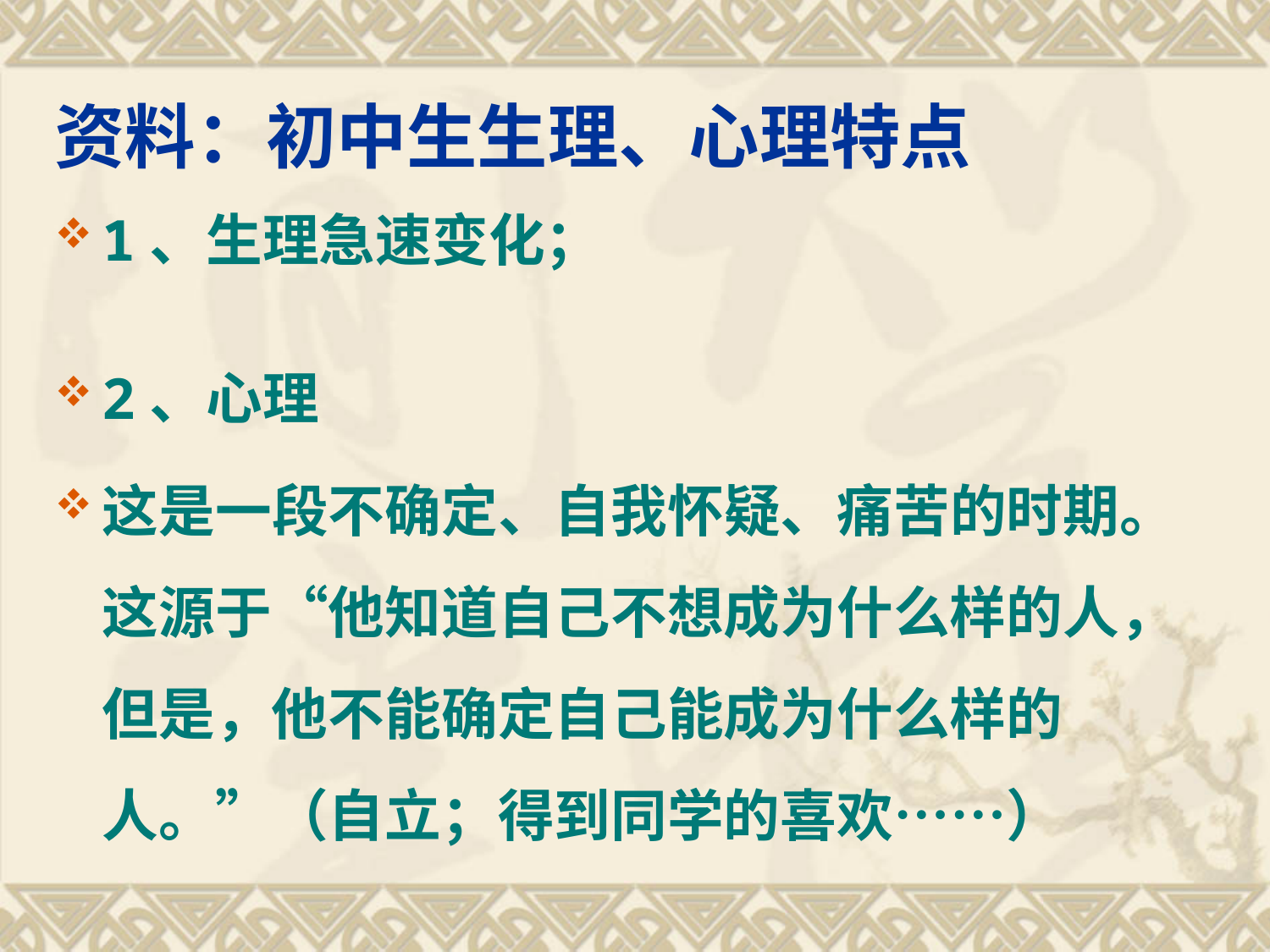

# 资料：初中生生理、心理特点
1、生理急速变化；

2、心理
这是一段不确定、自我怀疑、痛苦的时期。这源于“他知道自己不想成为什么样的人，但是，他不能确定自己能成为什么样的人。”（自立；得到同学的喜欢……）